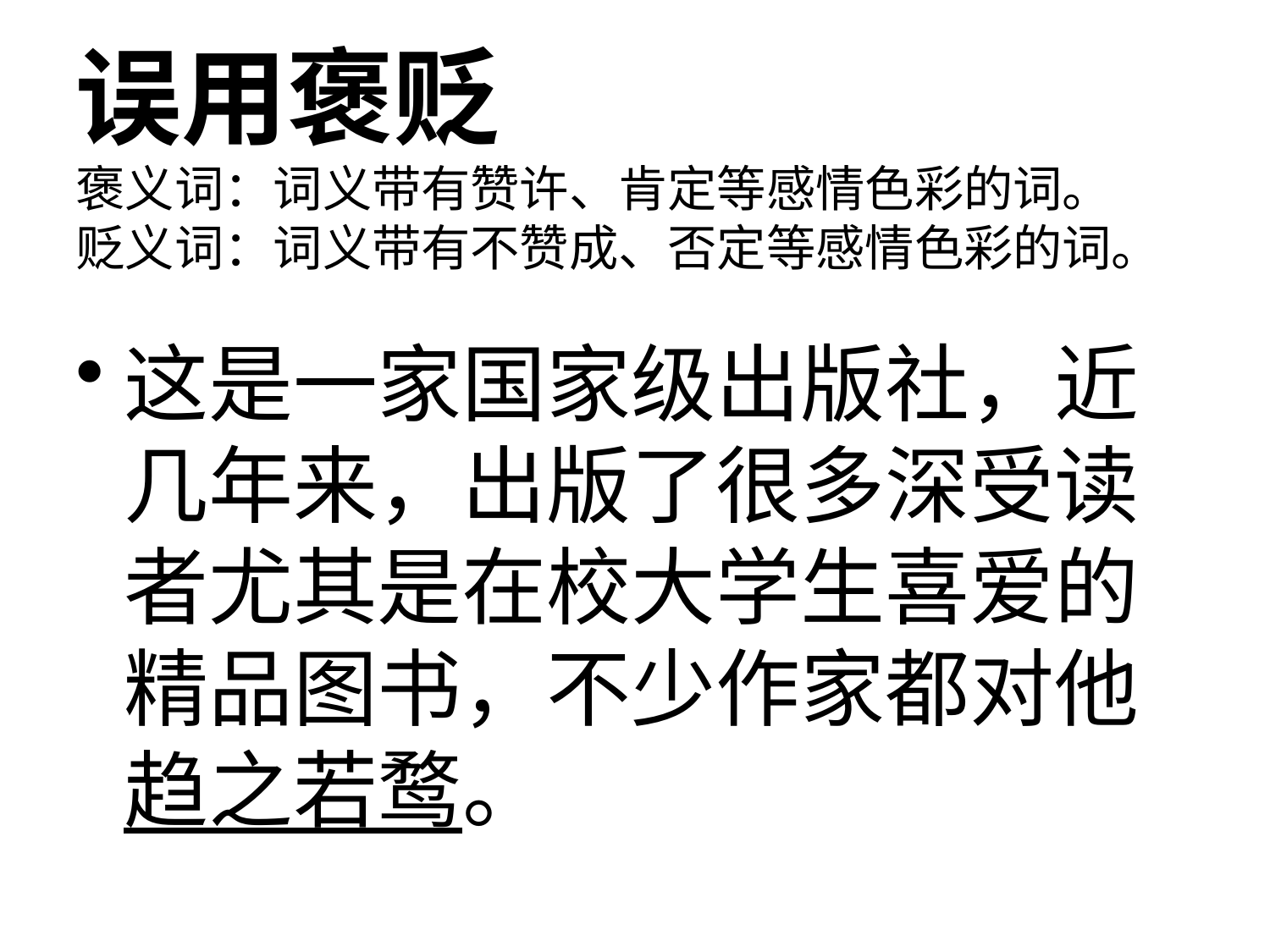

# 误用褒贬 褒义词：词义带有赞许、肯定等感情色彩的词。 贬义词：词义带有不赞成、否定等感情色彩的词。
这是一家国家级出版社，近几年来，出版了很多深受读者尤其是在校大学生喜爱的精品图书，不少作家都对他趋之若鹜。